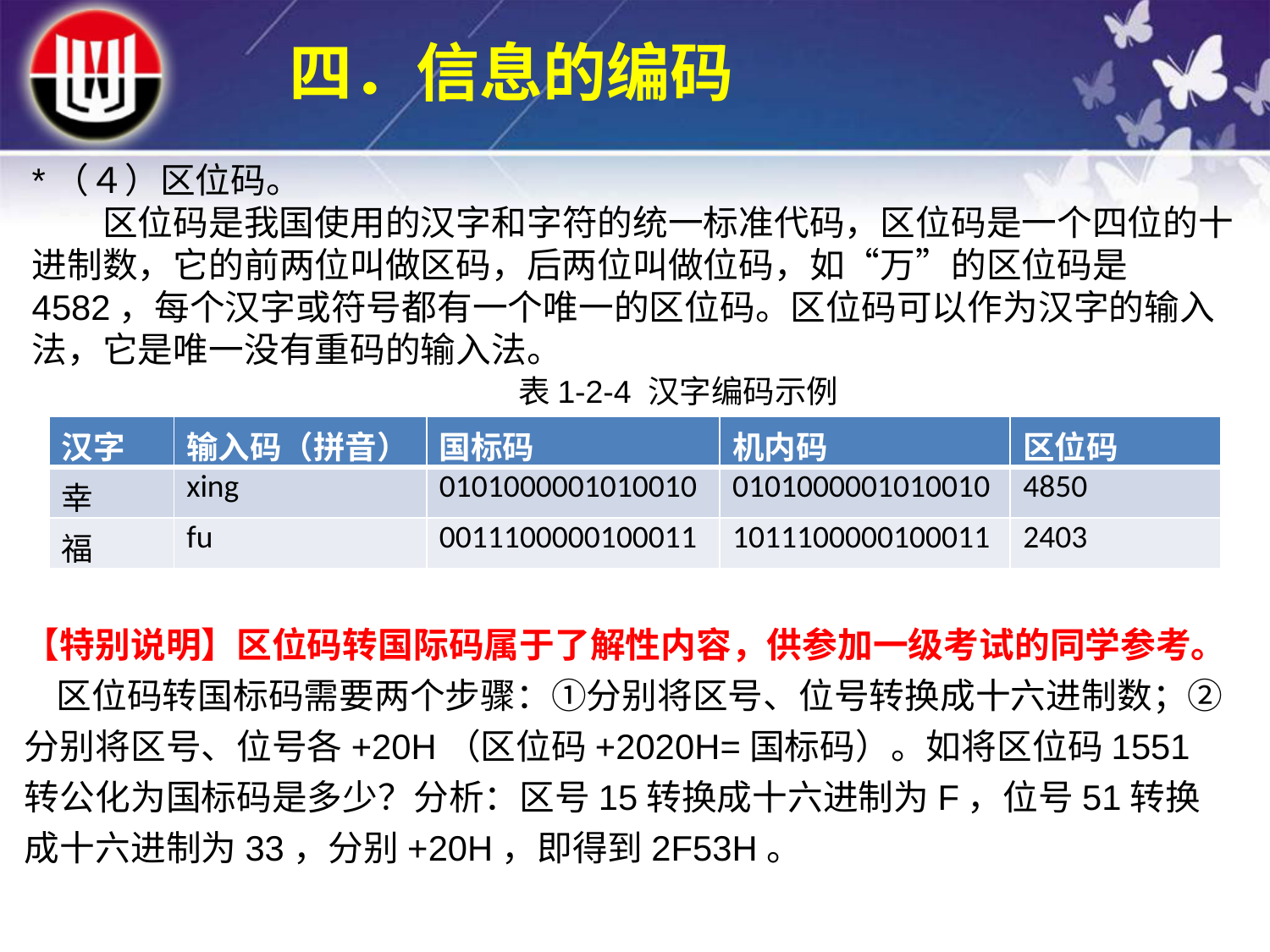

四．信息的编码
*（４）区位码。
　　区位码是我国使用的汉字和字符的统一标准代码，区位码是一个四位的十进制数，它的前两位叫做区码，后两位叫做位码，如“万”的区位码是4582，每个汉字或符号都有一个唯一的区位码。区位码可以作为汉字的输入法，它是唯一没有重码的输入法。
表1-2-4 汉字编码示例
| 汉字 | 输入码（拼音） | 国标码 | 机内码 | 区位码 |
| --- | --- | --- | --- | --- |
| 幸 | xing | 0101000001010010 | 0101000001010010 | 4850 |
| 福 | fu | 0011100000100011 | 1011100000100011 | 2403 |
【特别说明】区位码转国际码属于了解性内容，供参加一级考试的同学参考。
   区位码转国标码需要两个步骤：①分别将区号、位号转换成十六进制数；②分别将区号、位号各+20H（区位码+2020H=国标码）。如将区位码1551转公化为国标码是多少？分析：区号15转换成十六进制为F，位号51转换成十六进制为33，分别+20H，即得到2F53H。